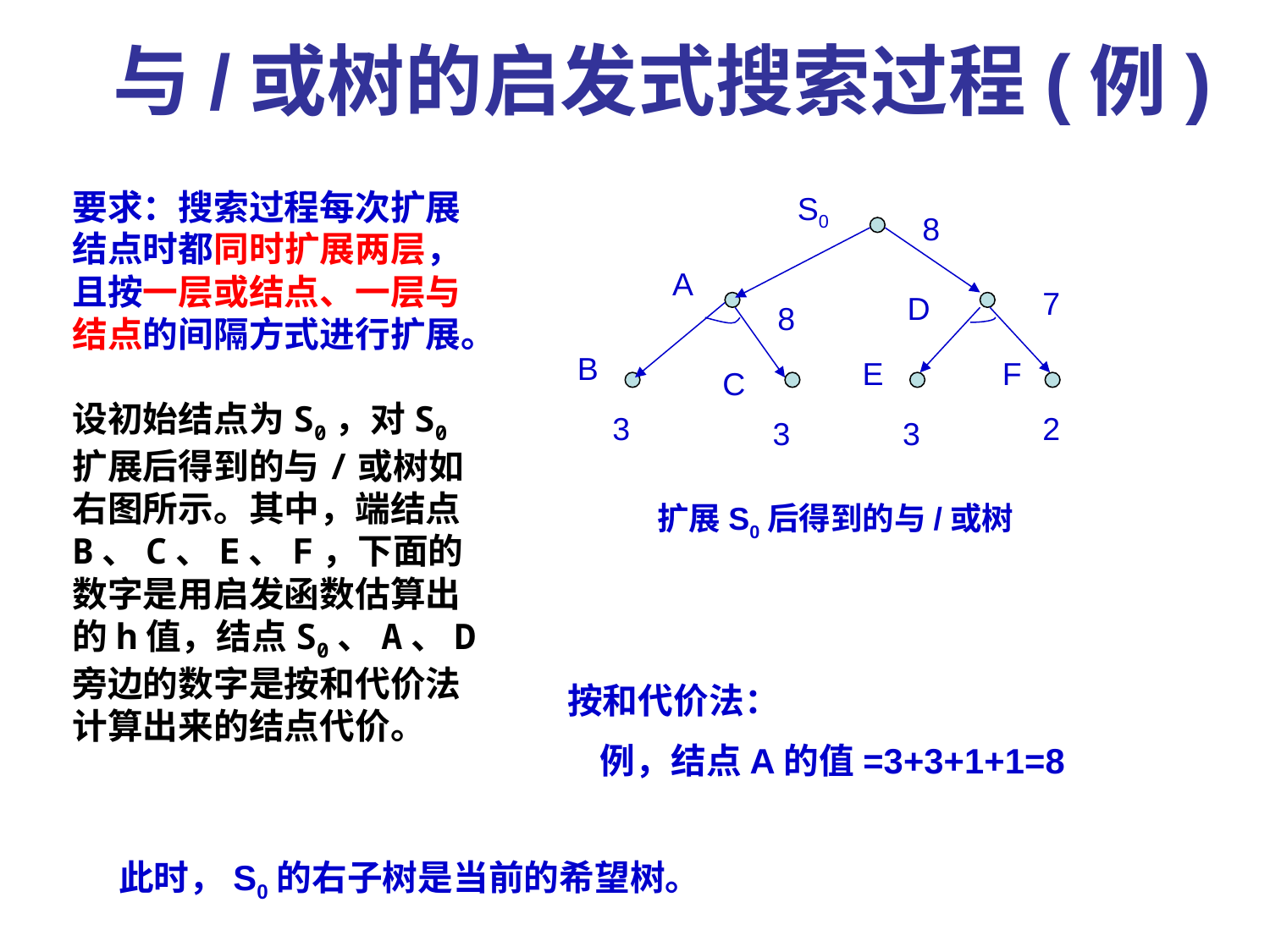

与/或树的启发式搜索过程(例)

要求：搜索过程每次扩展结点时都同时扩展两层，且按一层或结点、一层与结点的间隔方式进行扩展。

设初始结点为S0，对S0扩展后得到的与/或树如右图所示。其中，端结点B、C、E、F，下面的数字是用启发函数估算出的h值，结点S0、A、D旁边的数字是按和代价法计算出来的结点代价。
S0
8

A
7
D

8

B
E
F
C

3
2
3
3
扩展S0后得到的与/或树
按和代价法：
   例，结点A的值=3+3+1+1=8

    此时，S0的右子树是当前的希望树。